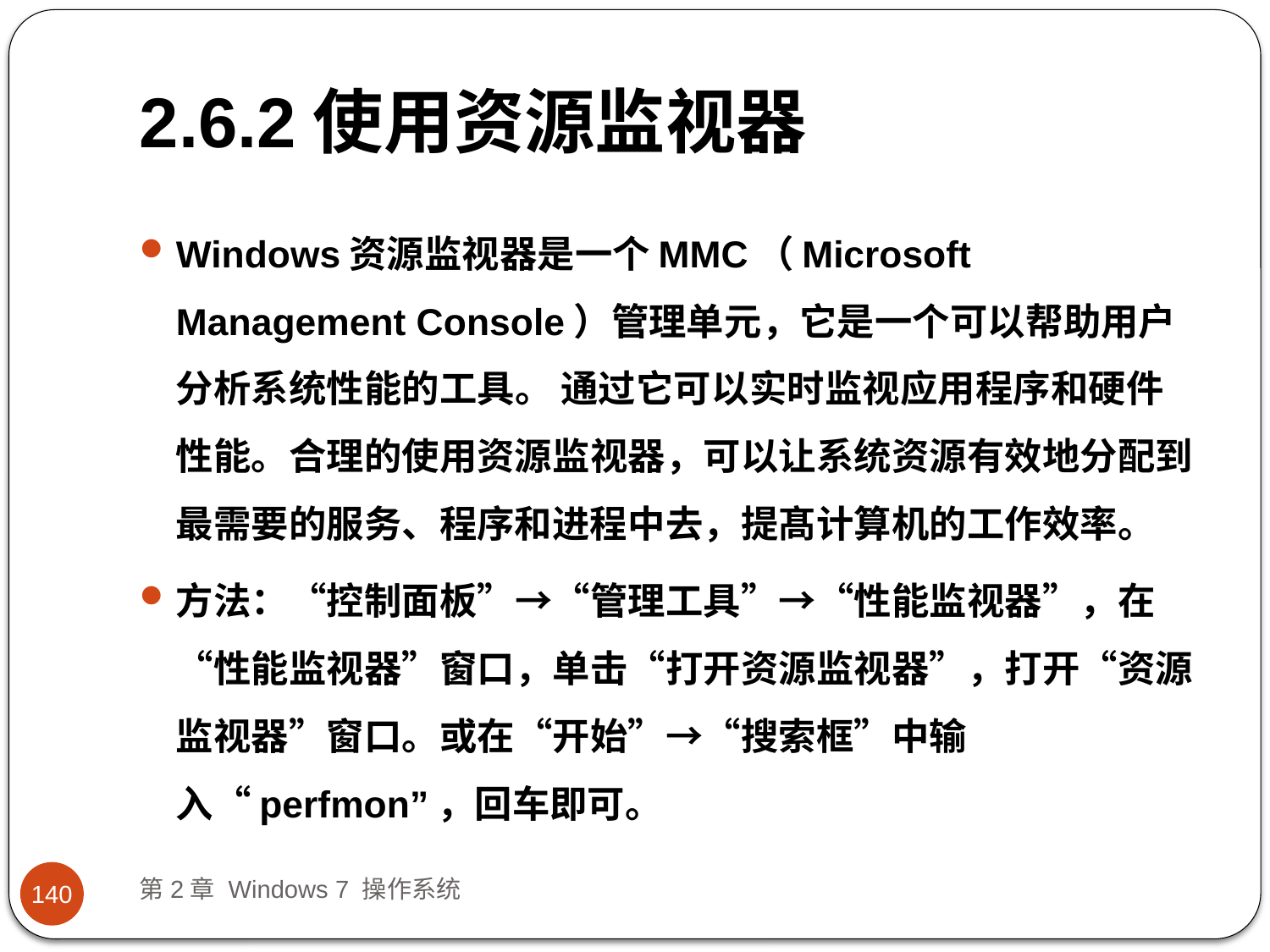

# 2.6.2使用资源监视器
Windows资源监视器是一个MMC（Microsoft Management Console）管理单元，它是一个可以帮助用户分析系统性能的工具。 通过它可以实时监视应用程序和硬件性能。合理的使用资源监视器，可以让系统资源有效地分配到最需要的服务、程序和进程中去，提髙计算机的工作效率。
方法：“控制面板”→“管理工具”→“性能监视器”，在“性能监视器”窗口，单击“打开资源监视器”，打开“资源监视器”窗口。或在“开始”→“搜索框”中输入“perfmon”，回车即可。
第2章 Windows 7 操作系统
140